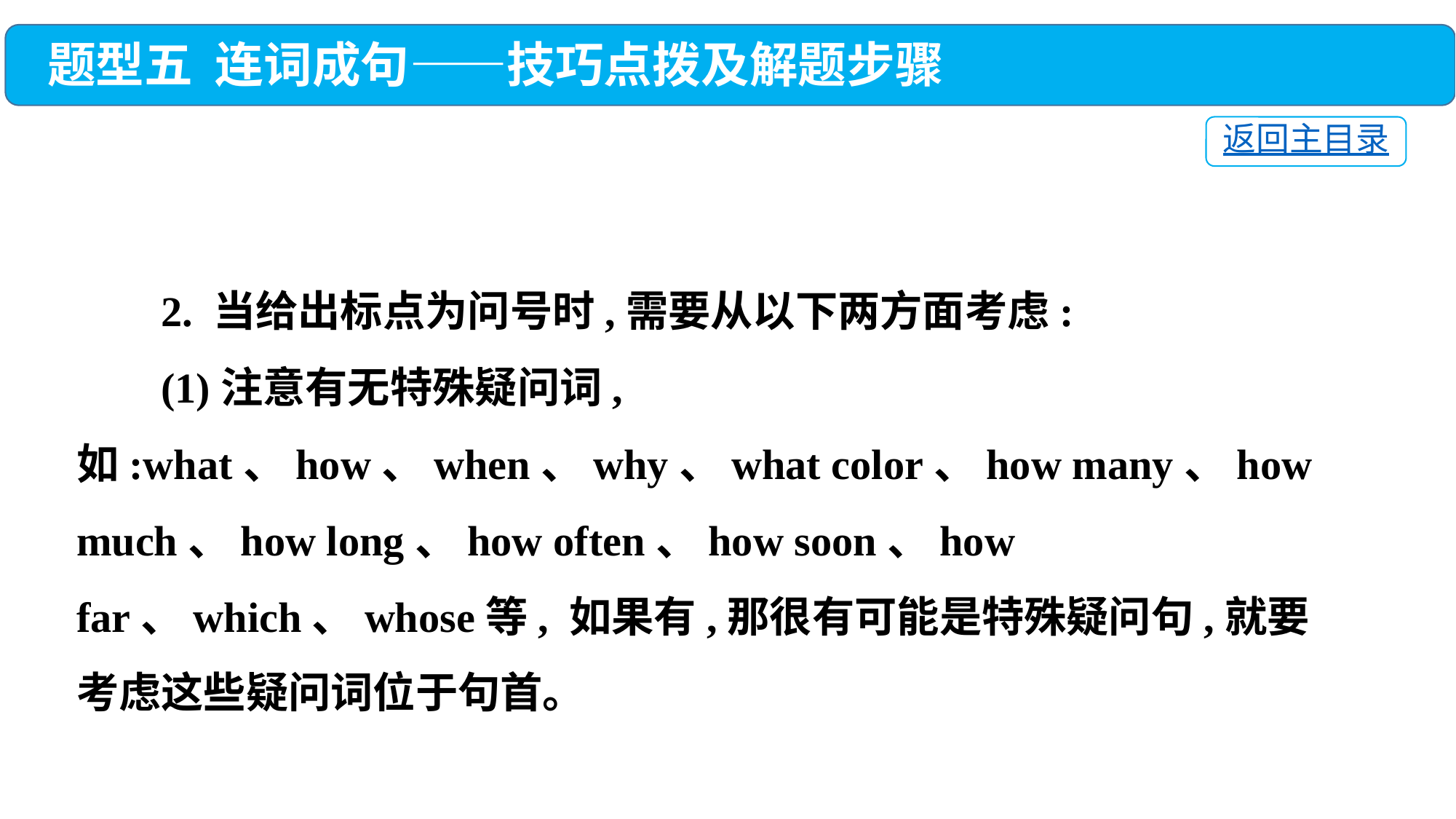

题型五  连词成句——技巧点拨及解题步骤
返回主目录
        2. 当给出标点为问号时,需要从以下两方面考虑:
        (1)注意有无特殊疑问词,如:what、how、when、why、what color、how many、how much、how long、how often、how soon、how far、which、whose等, 如果有,那很有可能是特殊疑问句,就要考虑这些疑问词位于句首。